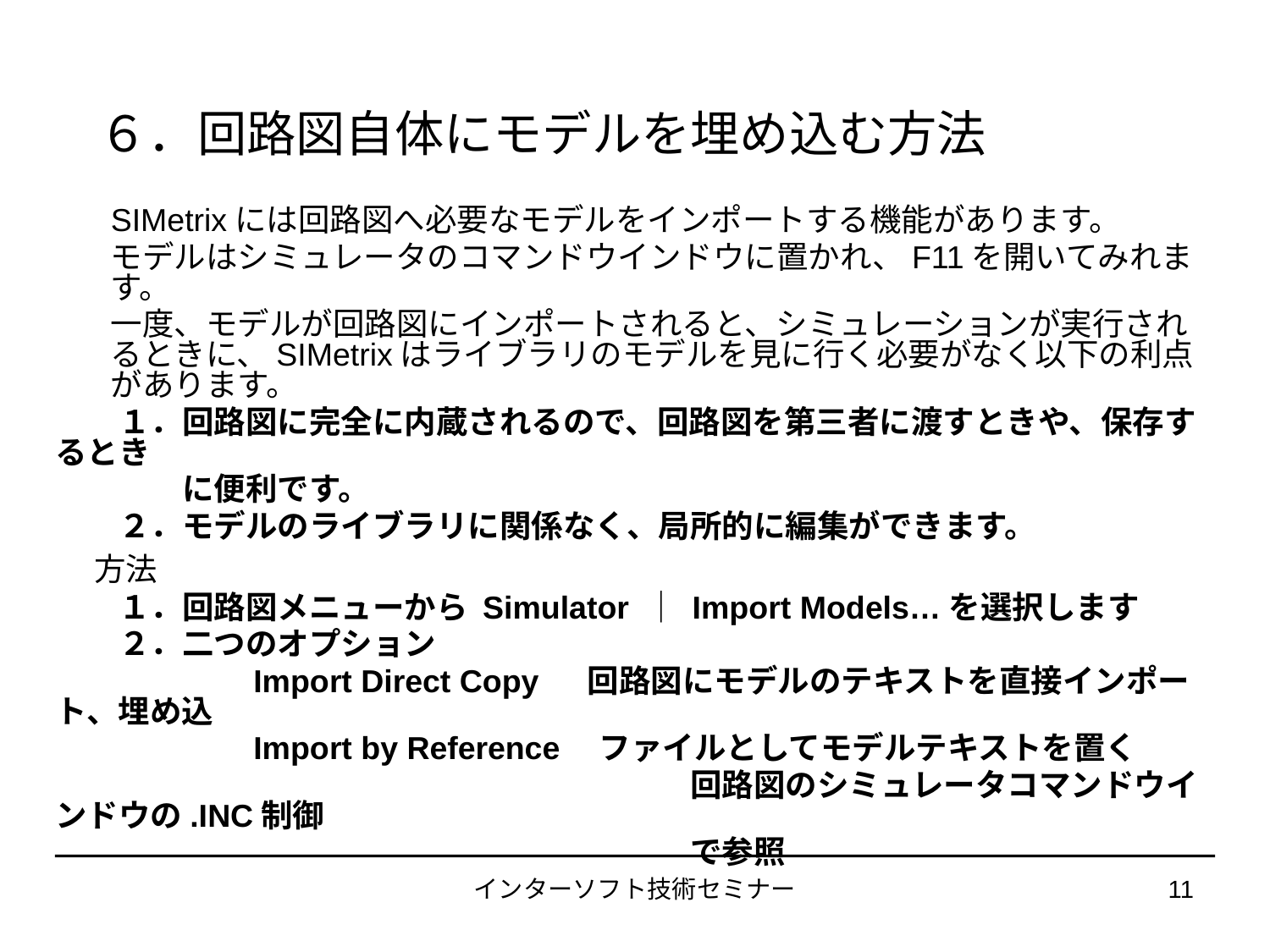

６．回路図自体にモデルを埋め込む方法

SIMetrixには回路図へ必要なモデルをインポートする機能があります。
モデルはシミュレータのコマンドウインドウに置かれ、F11を開いてみれます。
一度、モデルが回路図にインポートされると、シミュレーションが実行されるときに、SIMetrixはライブラリのモデルを見に行く必要がなく以下の利点があります。
　　１．回路図に完全に内蔵されるので、回路図を第三者に渡すときや、保存するとき
　　　　に便利です。
　　２．モデルのライブラリに関係なく、局所的に編集ができます。
　方法
　　１．回路図メニューから Simulator ｜ Import Models…を選択します
　　２．二つのオプション
　　　　　　Import Direct Copy 　回路図にモデルのテキストを直接インポート、埋め込
　　　　　　Import by Reference　ファイルとしてモデルテキストを置く
　　　　　　　　　　　　　　　　　　　　回路図のシミュレータコマンドウインドウの.INC制御
　　　　　　　　　　　　　　　　　　　　で参照

インターソフト技術セミナー
11